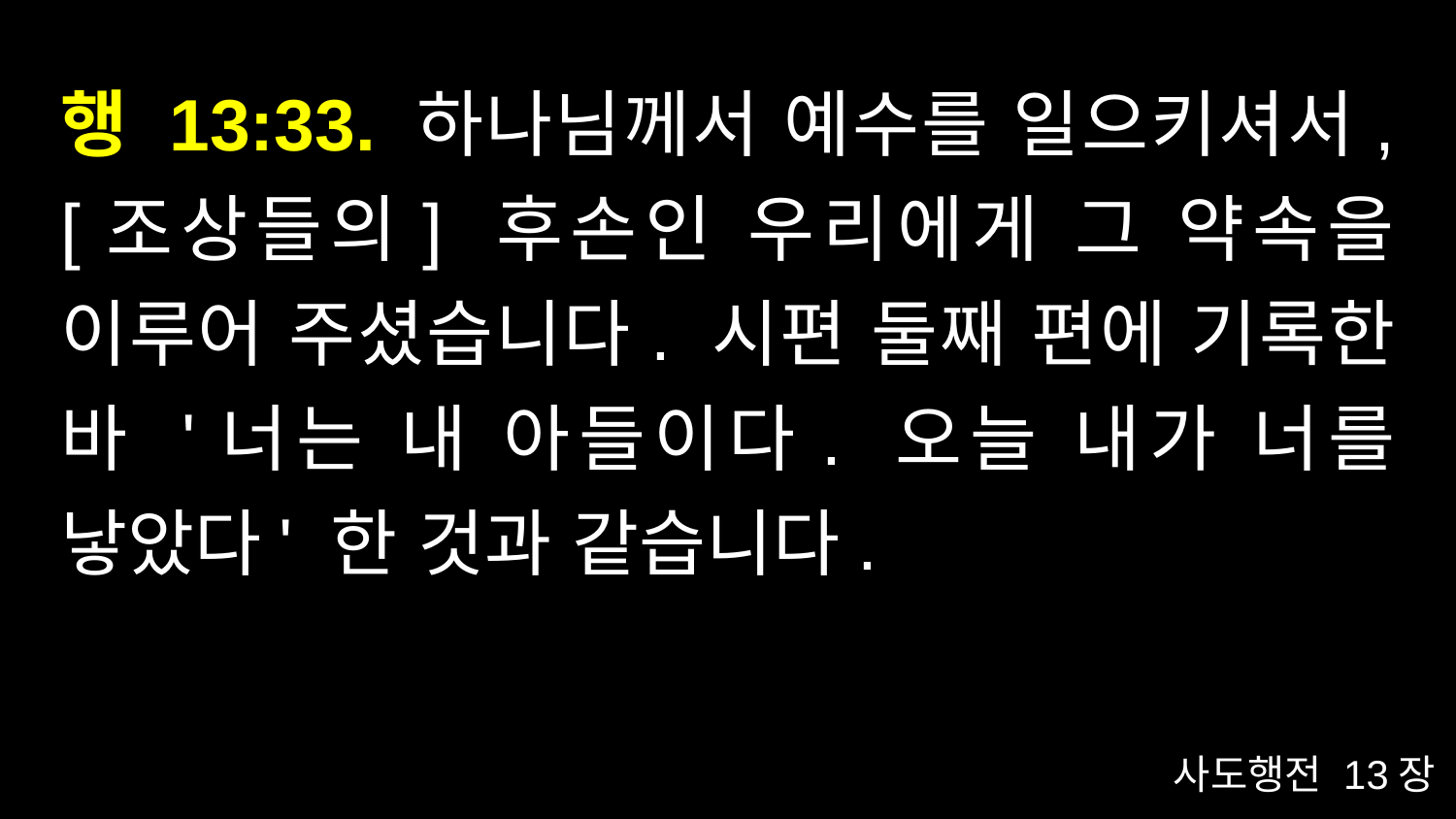

# 행 13:33. 하나님께서 예수를 일으키셔서, [조상들의] 후손인 우리에게 그 약속을 이루어 주셨습니다. 시편 둘째 편에 기록한 바 '너는 내 아들이다. 오늘 내가 너를 낳았다' 한 것과 같습니다.
사도행전 13장